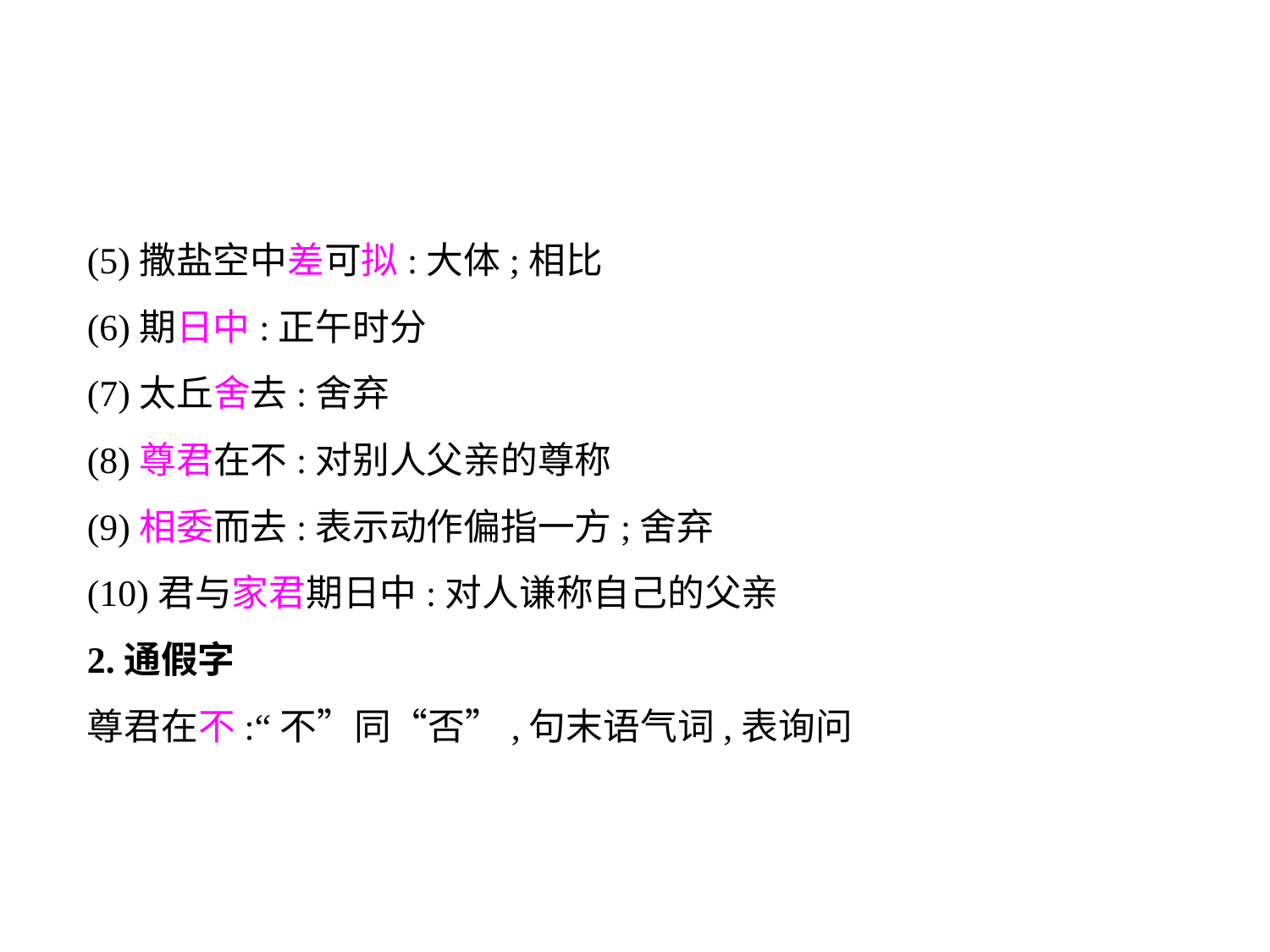

(5)撒盐空中差可拟:大体;相比
(6)期日中:正午时分
(7)太丘舍去:舍弃
(8)尊君在不:对别人父亲的尊称
(9)相委而去:表示动作偏指一方;舍弃
(10)君与家君期日中:对人谦称自己的父亲
2.通假字
尊君在不:“不”同“否”,句末语气词,表询问